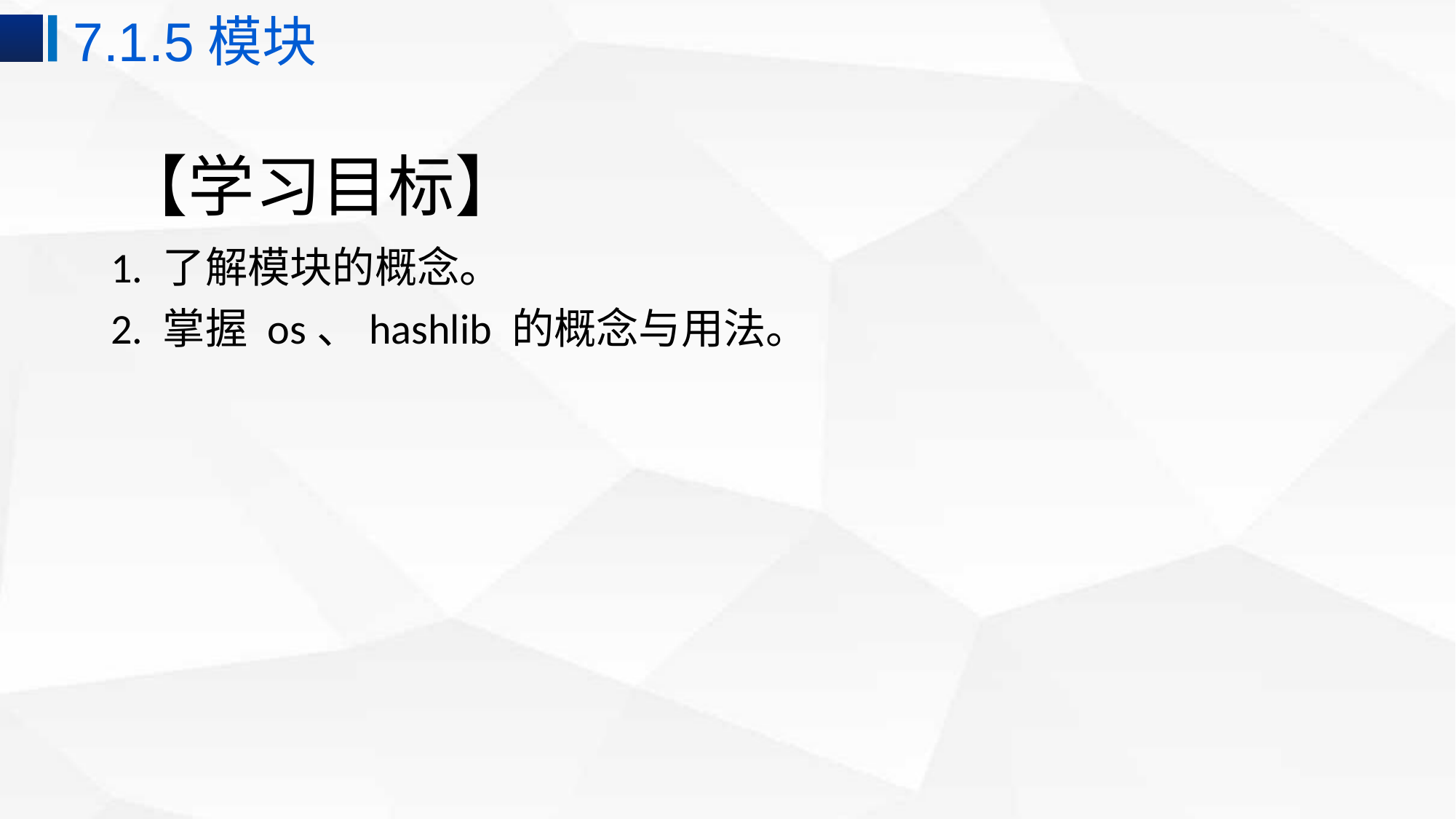

7.1.5模块

# 【学习目标】
1. 了解模块的概念。
2. 掌握 os、hashlib 的概念与用法。